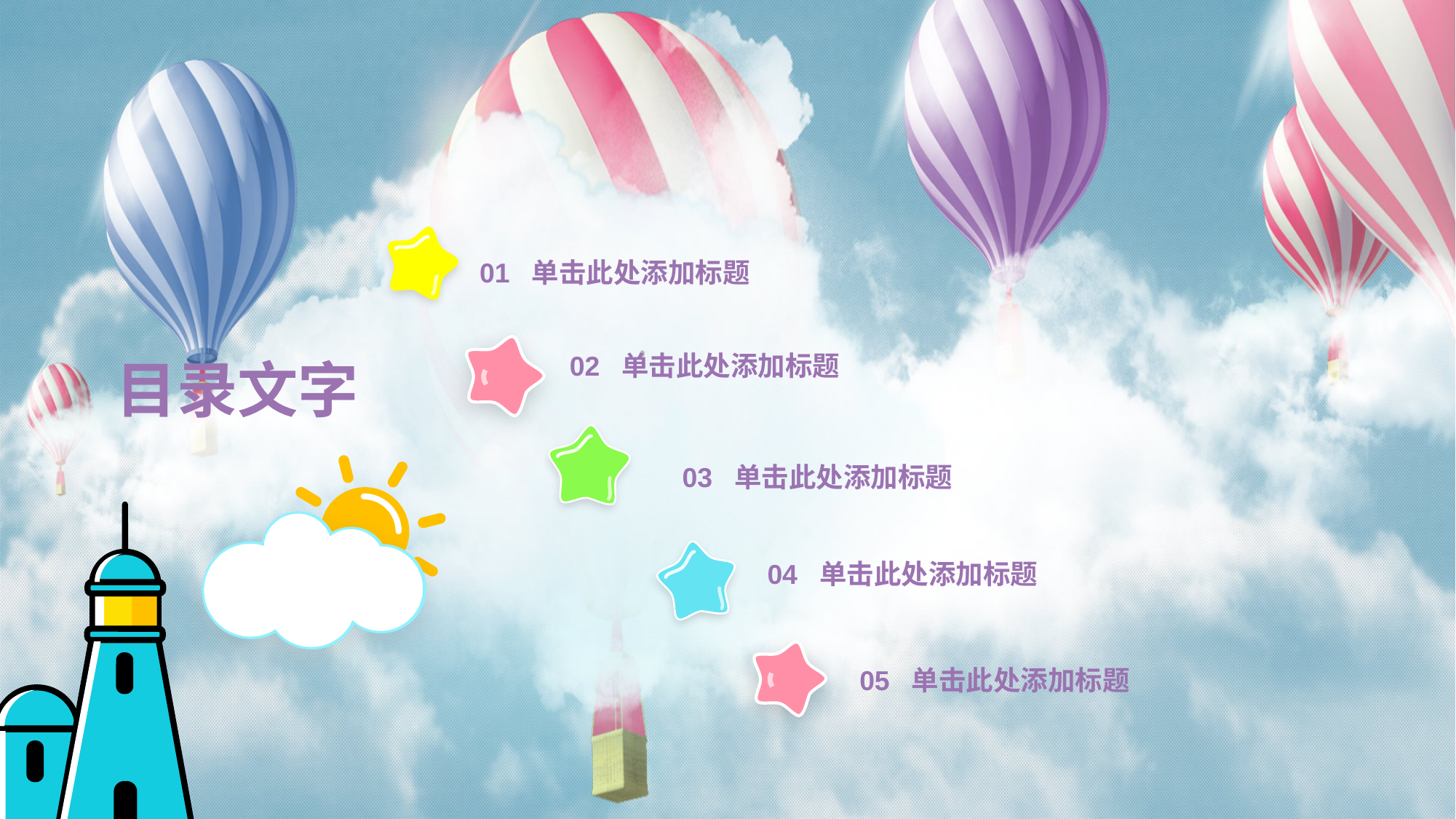

01  单击此处添加标题
02  单击此处添加标题

目录文字

03  单击此处添加标题

04  单击此处添加标题

05  单击此处添加标题